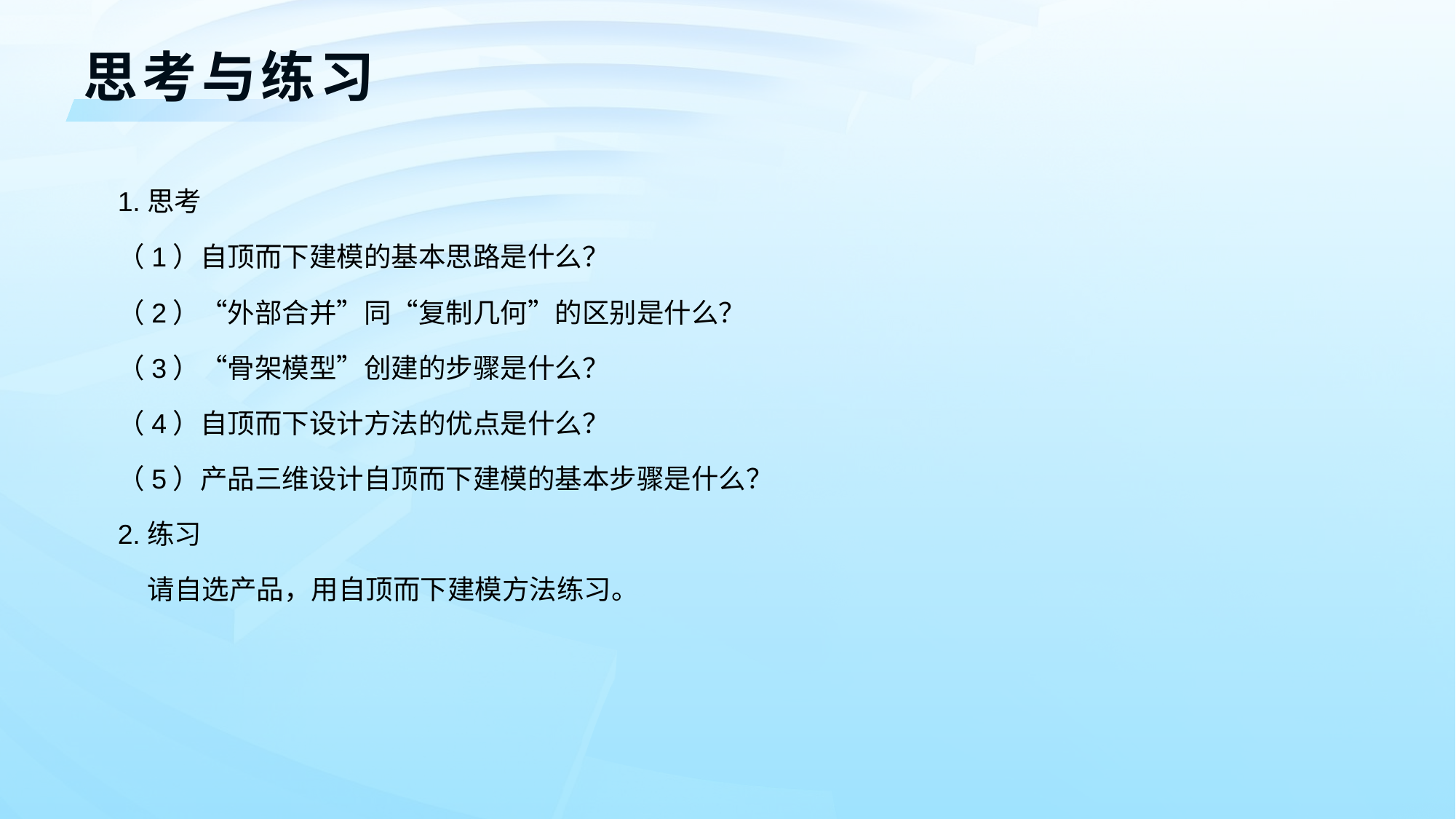

思考与练习
1.思考
（1）自顶而下建模的基本思路是什么？
（2）“外部合并”同“复制几何”的区别是什么？
（3）“骨架模型”创建的步骤是什么？
（4）自顶而下设计方法的优点是什么？
（5）产品三维设计自顶而下建模的基本步骤是什么？
2.练习
请自选产品，用自顶而下建模方法练习。